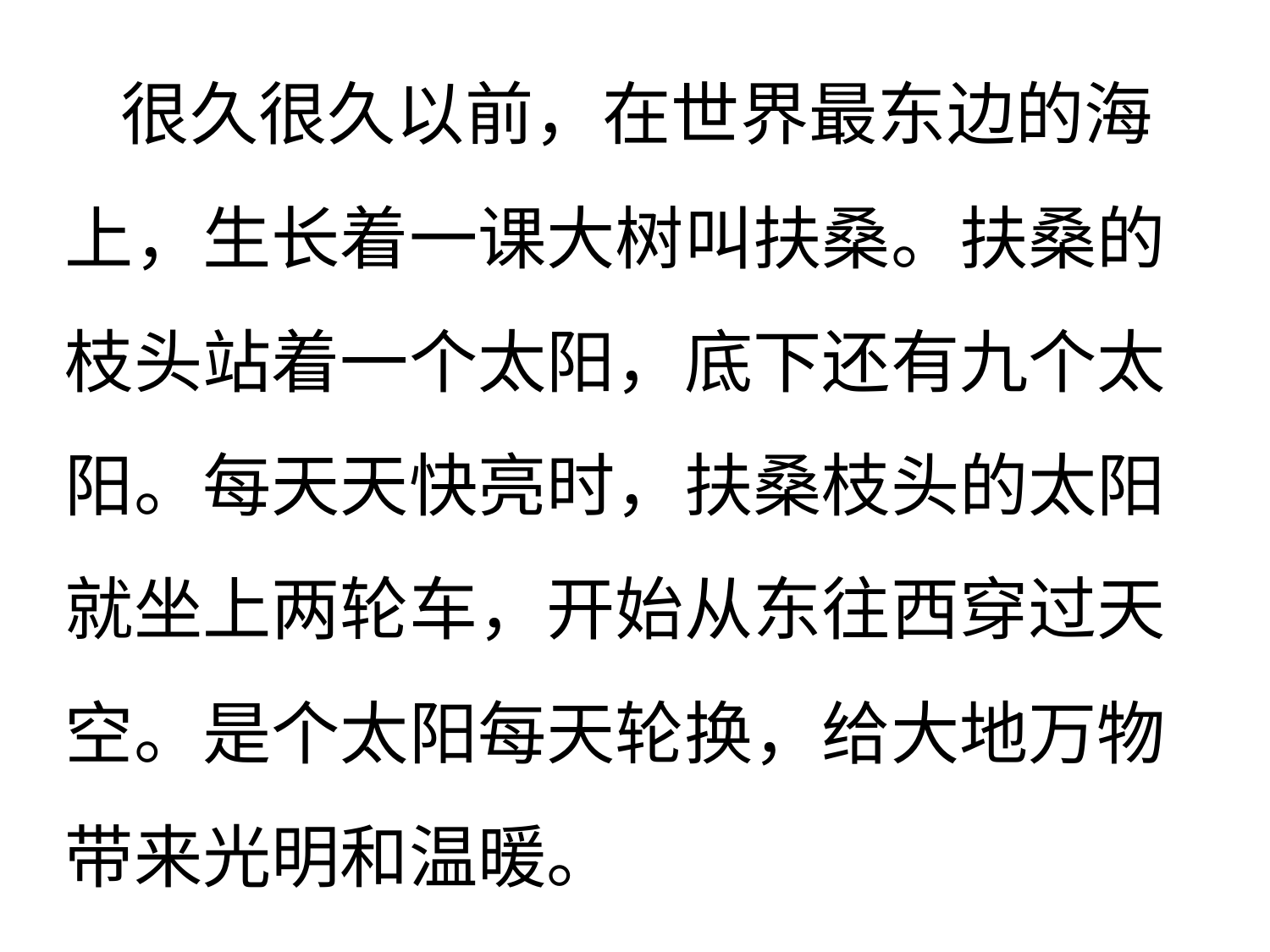

很久很久以前，在世界最东边的海上，生长着一课大树叫扶桑。扶桑的枝头站着一个太阳，底下还有九个太阳。每天天快亮时，扶桑枝头的太阳就坐上两轮车，开始从东往西穿过天空。是个太阳每天轮换，给大地万物带来光明和温暖。